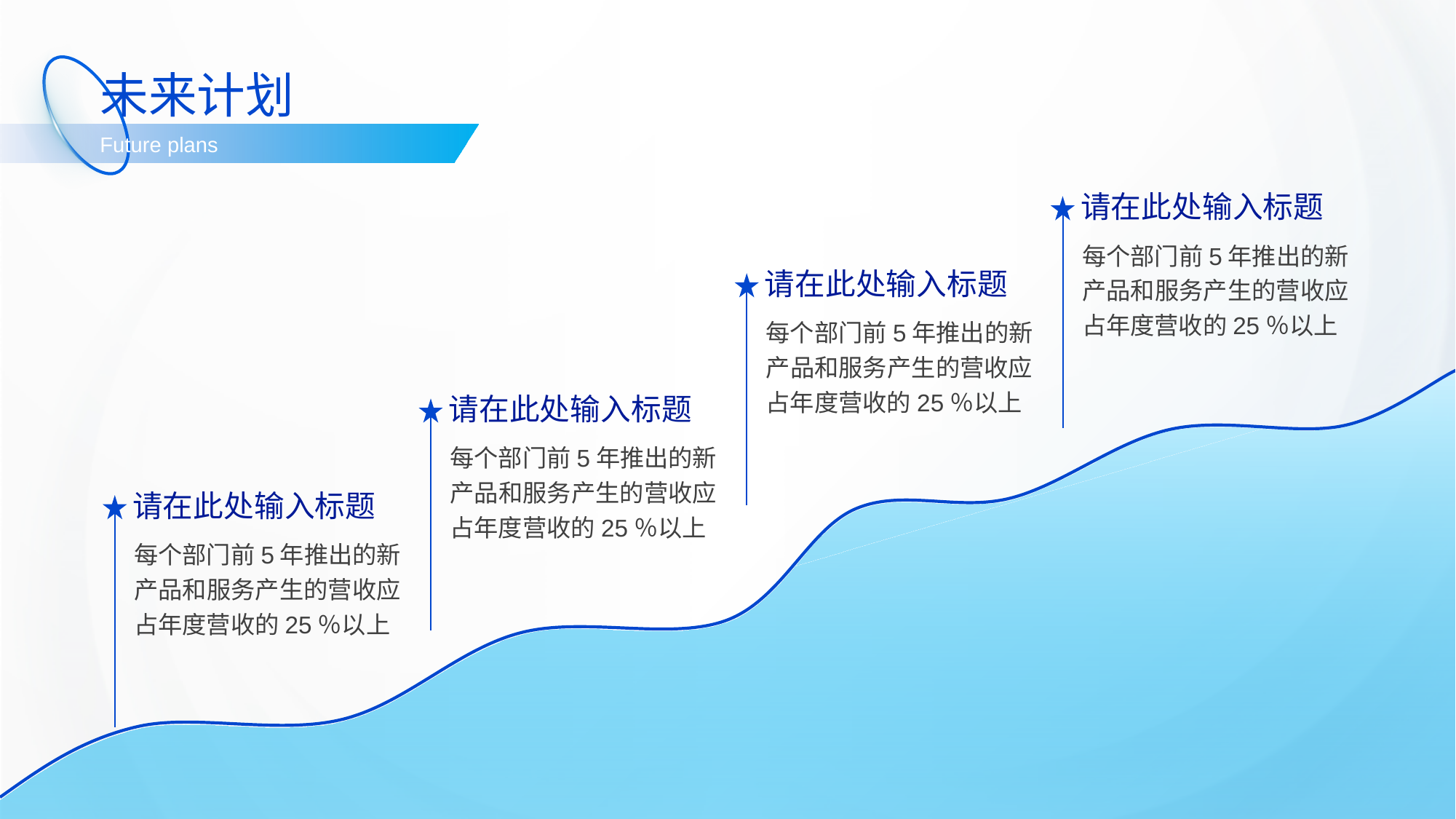

未来计划
Future plans
请在此处输入标题
每个部门前5年推出的新产品和服务产生的营收应占年度营收的25％以上

请在此处输入标题
每个部门前5年推出的新产品和服务产生的营收应占年度营收的25％以上

请在此处输入标题
每个部门前5年推出的新产品和服务产生的营收应占年度营收的25％以上

请在此处输入标题
每个部门前5年推出的新产品和服务产生的营收应占年度营收的25％以上